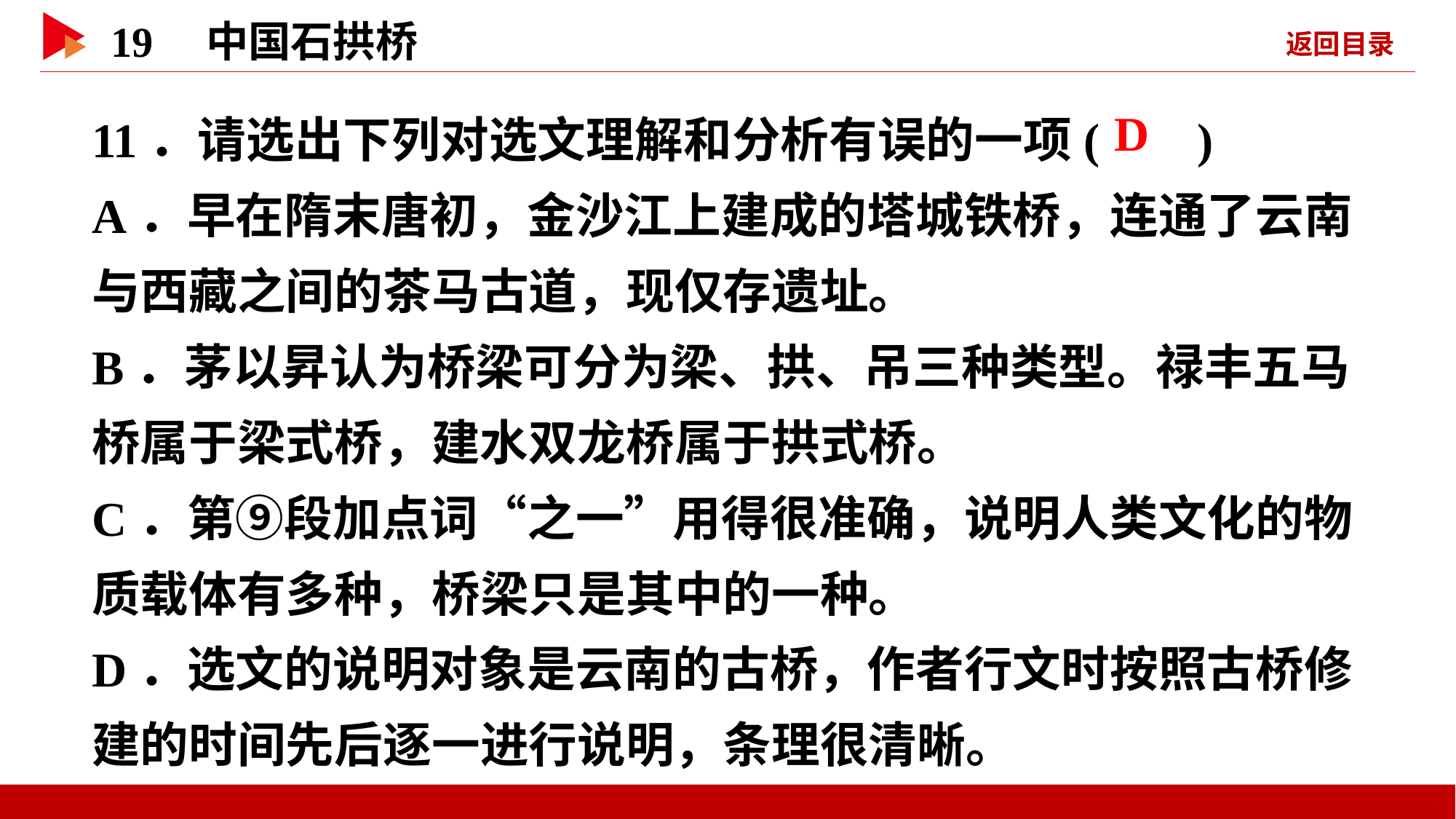

11．请选出下列对选文理解和分析有误的一项(        )
A．早在隋末唐初，金沙江上建成的塔城铁桥，连通了云南与西藏之间的茶马古道，现仅存遗址。
B．茅以昇认为桥梁可分为梁、拱、吊三种类型。禄丰五马桥属于梁式桥，建水双龙桥属于拱式桥。
C．第⑨段加点词“之一”用得很准确，说明人类文化的物质载体有多种，桥梁只是其中的一种。
D．选文的说明对象是云南的古桥，作者行文时按照古桥修建的时间先后逐一进行说明，条理很清晰。
   D